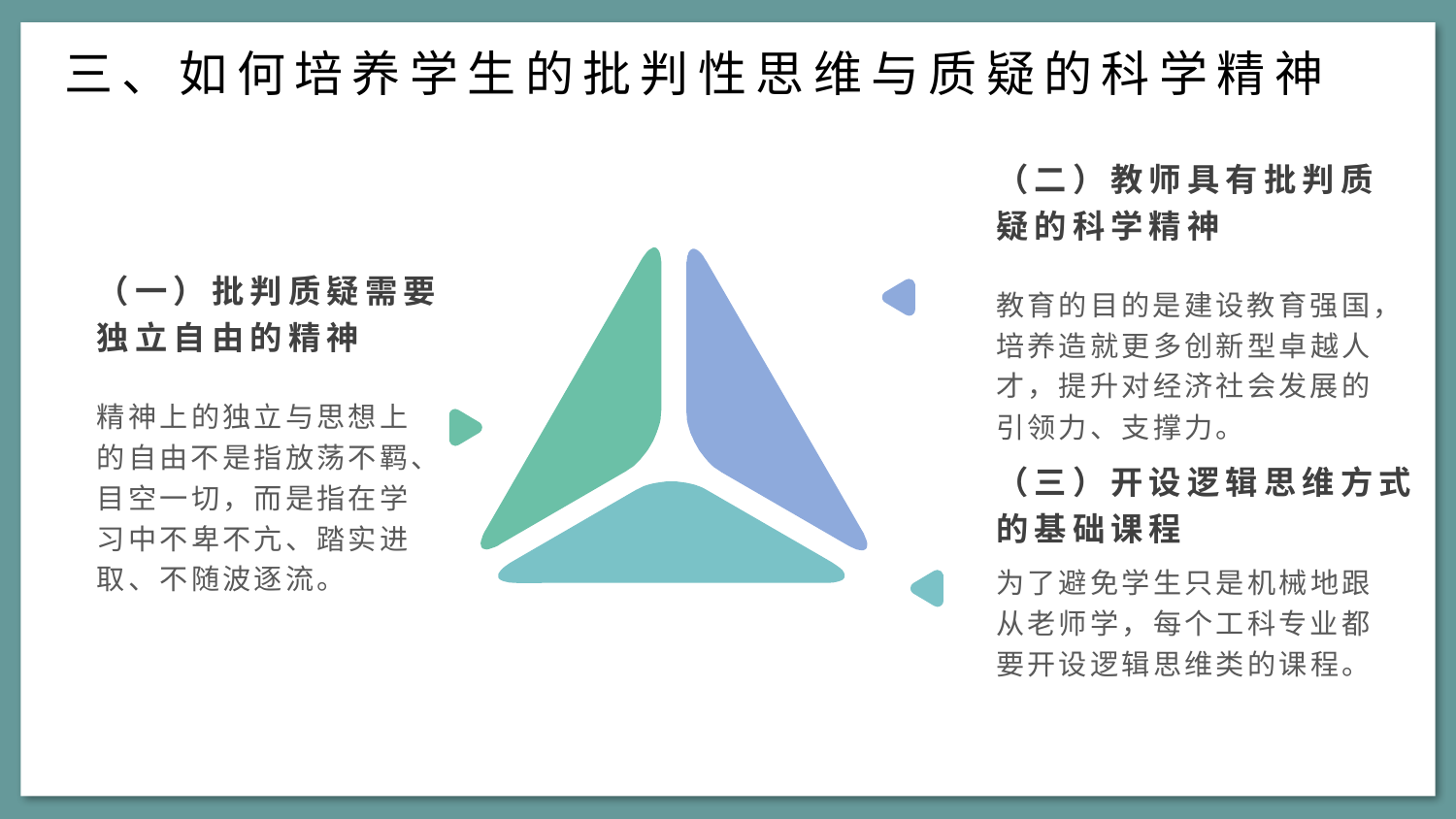

三、如何培养学生的批判性思维与质疑的科学精神
（二）教师具有批判质疑的科学精神

（一）批判质疑需要独立自由的精神
教育的目的是建设教育强国，培养造就更多创新型卓越人才，提升对经济社会发展的引领力、支撑力。

精神上的独立与思想上的自由不是指放荡不羁、目空一切，而是指在学习中不卑不亢、踏实进取、不随波逐流。

（三）开设逻辑思维方式的基础课程

为了避免学生只是机械地跟从老师学，每个工科专业都要开设逻辑思维类的课程。